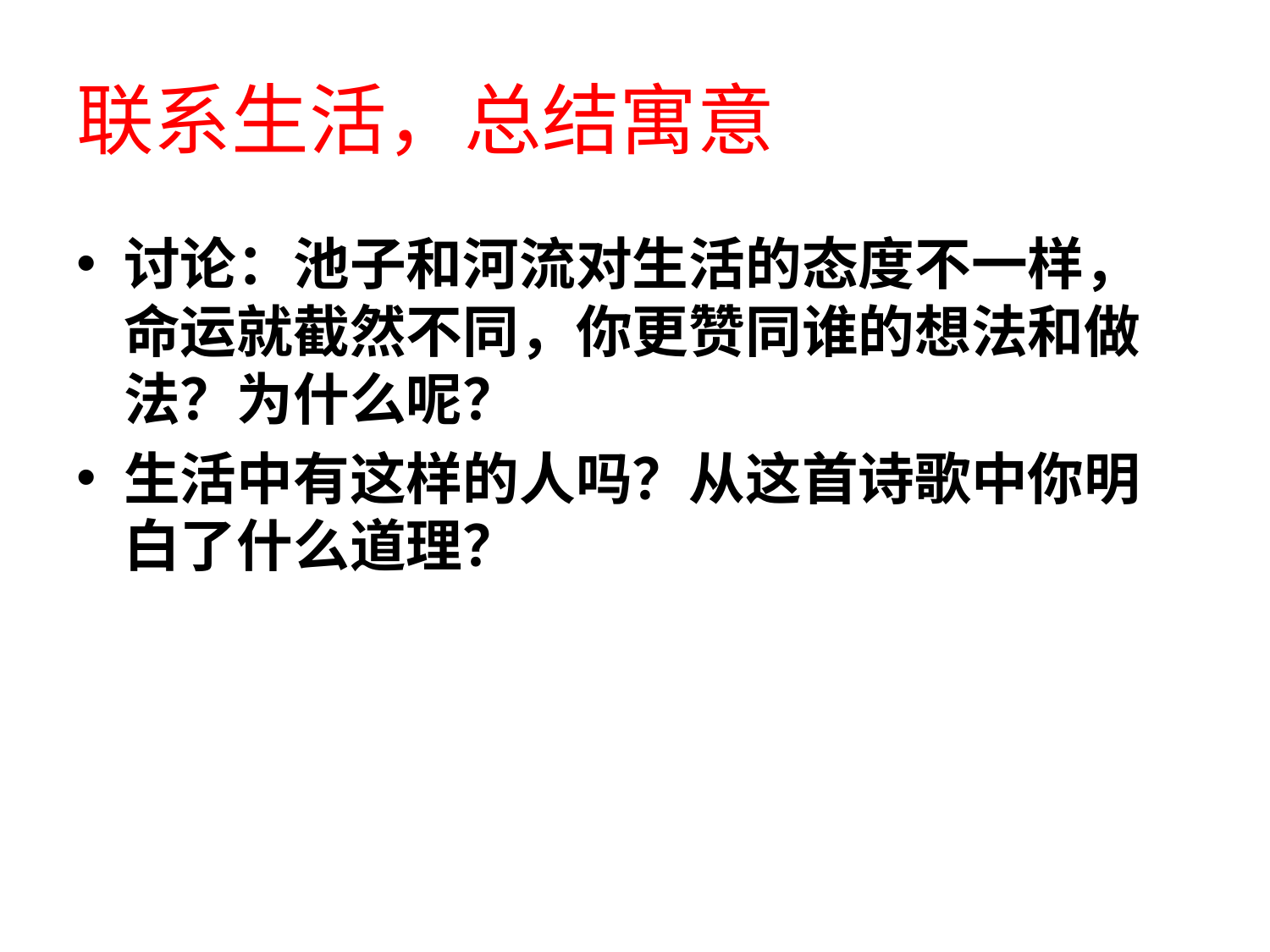

# 联系生活，总结寓意
讨论：池子和河流对生活的态度不一样，命运就截然不同，你更赞同谁的想法和做法？为什么呢？
生活中有这样的人吗？从这首诗歌中你明白了什么道理？